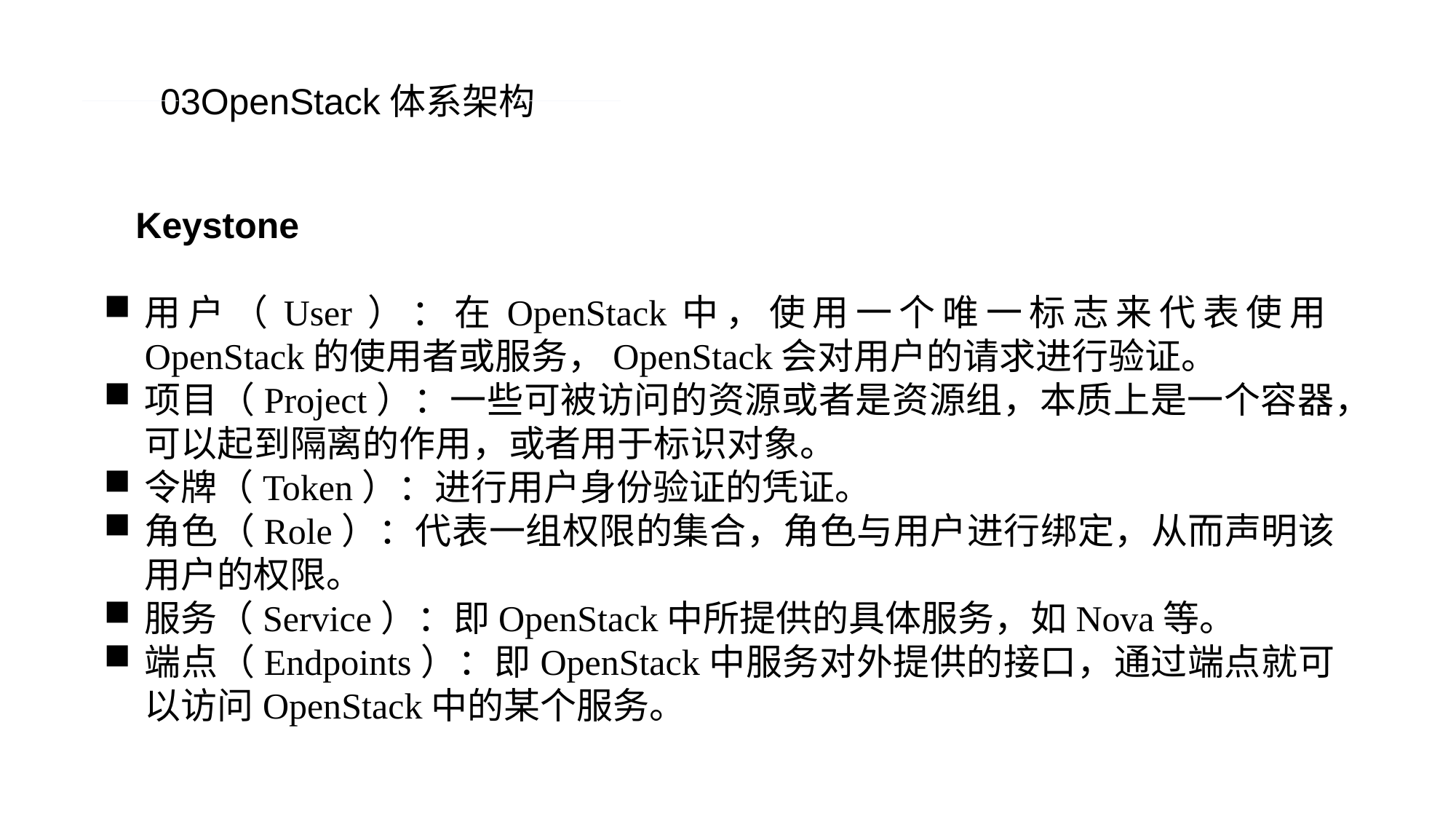

03OpenStack体系架构
Keystone

用户（User）：在OpenStack中，使用一个唯一标志来代表使用OpenStack的使用者或服务，OpenStack会对用户的请求进行验证。
项目（Project）：一些可被访问的资源或者是资源组，本质上是一个容器，可以起到隔离的作用，或者用于标识对象。
令牌（Token）：进行用户身份验证的凭证。
角色（Role）：代表一组权限的集合，角色与用户进行绑定，从而声明该用户的权限。
服务（Service）：即OpenStack中所提供的具体服务，如Nova等。
端点（Endpoints）：即OpenStack中服务对外提供的接口，通过端点就可以访问OpenStack中的某个服务。
PPT模板 http://www.1ppt.com/moban/